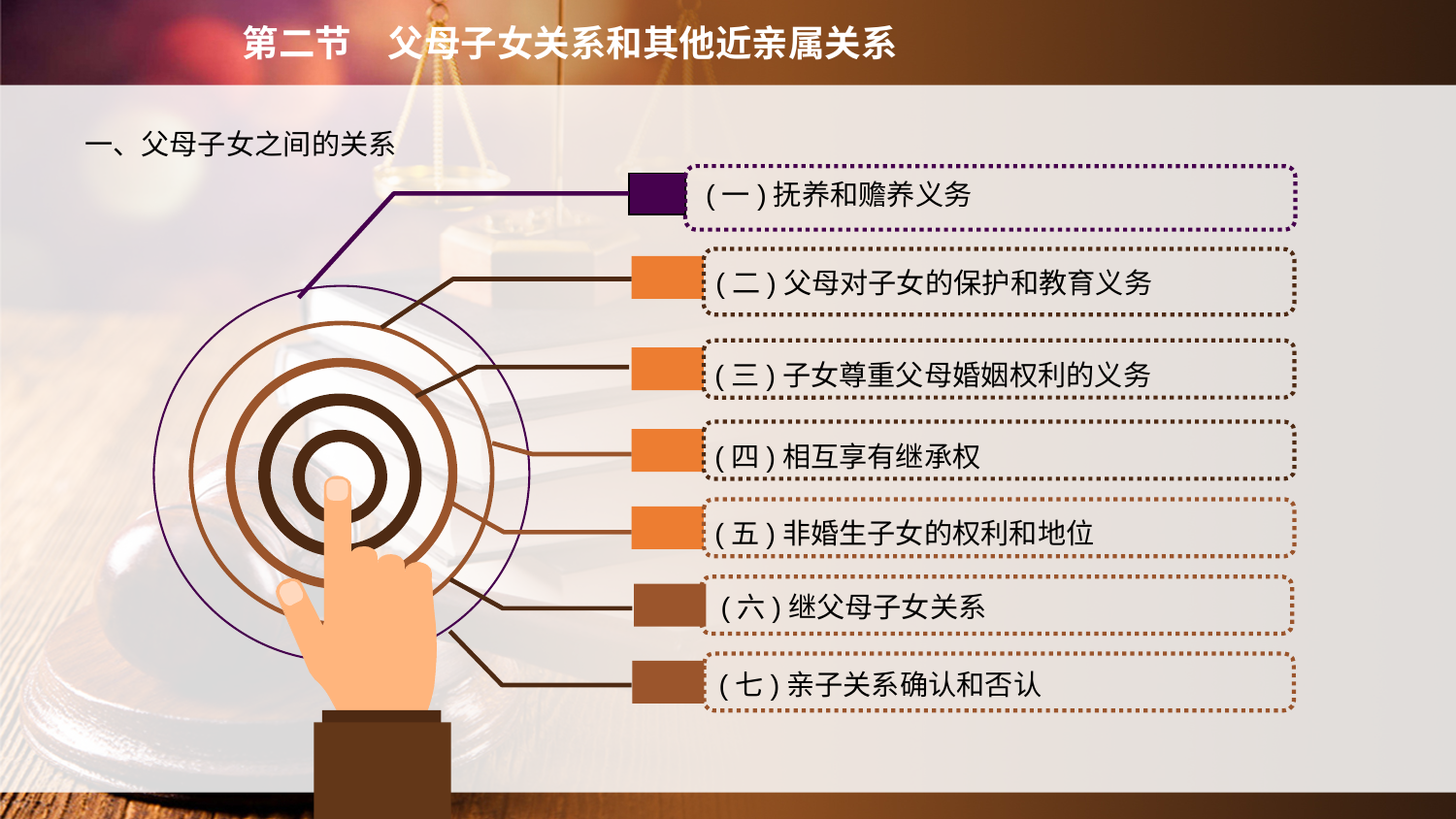

第二节　父母子女关系和其他近亲属关系
　　一、父母子女之间的关系

(一)抚养和赡养义务

(二)父母对子女的保护和教育义务

(三)子女尊重父母婚姻权利的义务

(四)相互享有继承权

(五)非婚生子女的权利和地位

(六)继父母子女关系

(七)亲子关系确认和否认